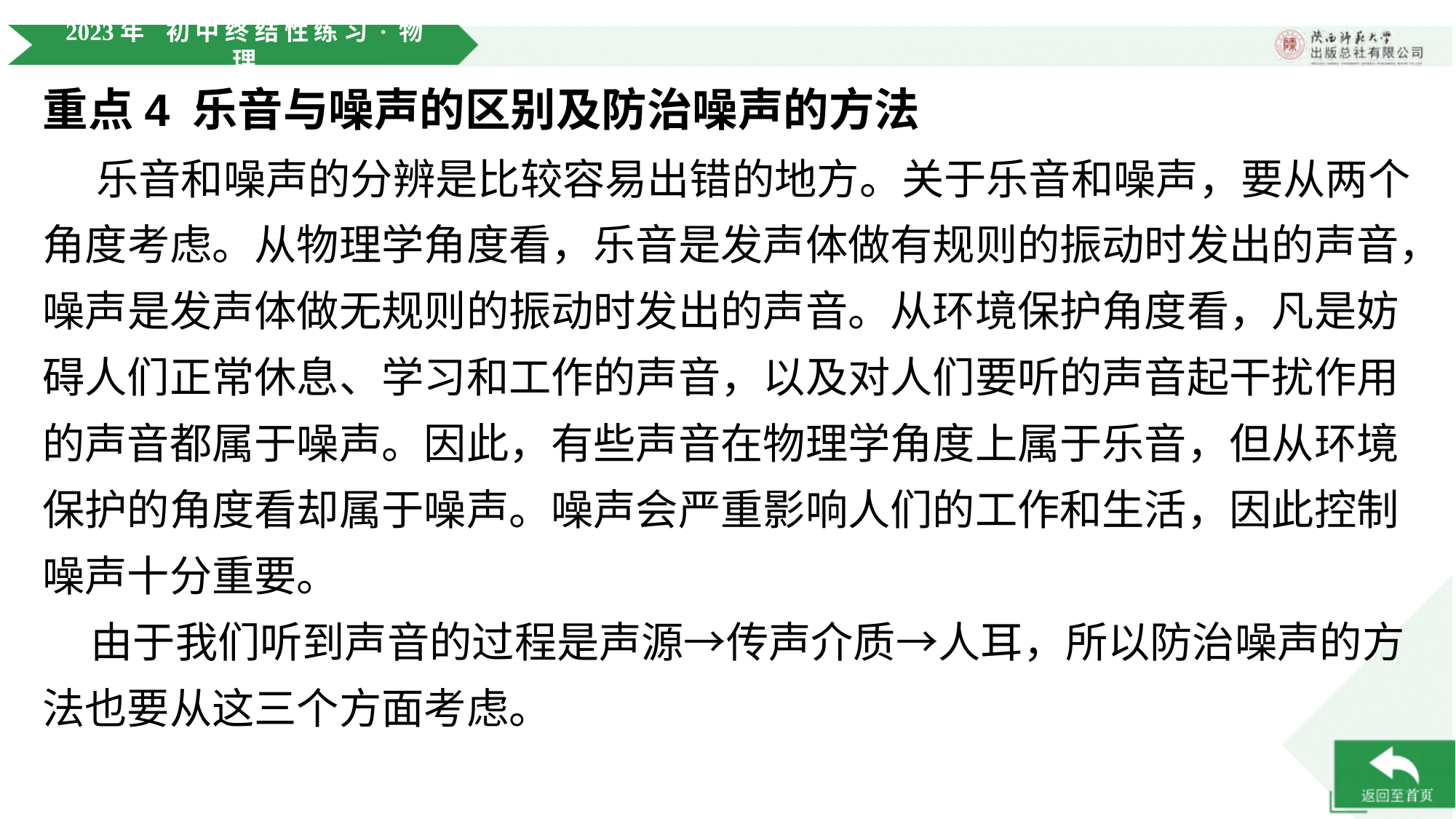

重点4 乐音与噪声的区别及防治噪声的方法
    乐音和噪声的分辨是比较容易出错的地方。关于乐音和噪声，要从两个角度考虑。从物理学角度看，乐音是发声体做有规则的振动时发出的声音，噪声是发声体做无规则的振动时发出的声音。从环境保护角度看，凡是妨碍人们正常休息、学习和工作的声音，以及对人们要听的声音起干扰作用的声音都属于噪声。因此，有些声音在物理学角度上属于乐音，但从环境保护的角度看却属于噪声。噪声会严重影响人们的工作和生活，因此控制噪声十分重要。
    由于我们听到声音的过程是声源→传声介质→人耳，所以防治噪声的方法也要从这三个方面考虑。